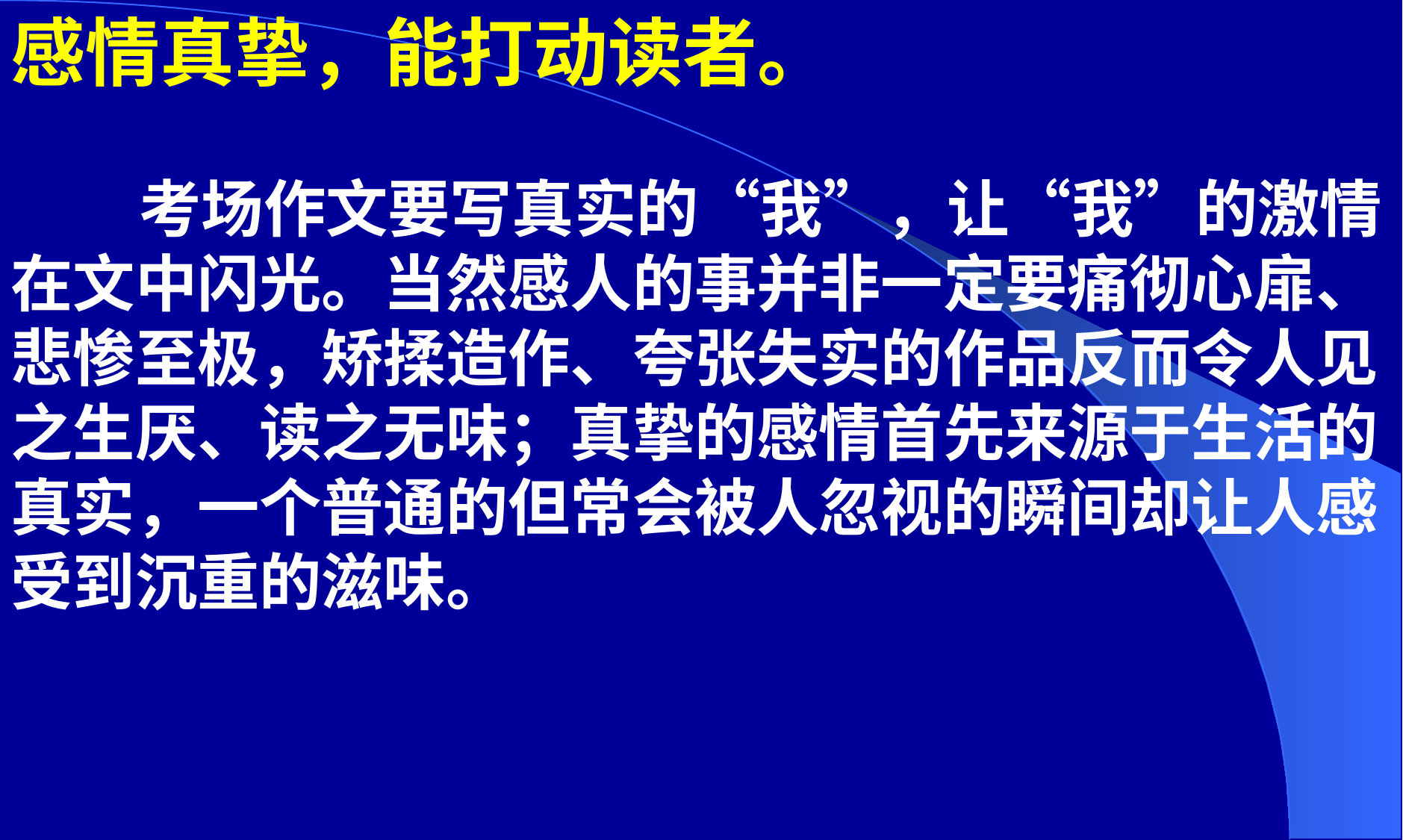

感情真挚，能打动读者。

        考场作文要写真实的“我”，让“我”的激情在文中闪光。当然感人的事并非一定要痛彻心扉、悲惨至极，矫揉造作、夸张失实的作品反而令人见之生厌、读之无味；真挚的感情首先来源于生活的真实，一个普通的但常会被人忽视的瞬间却让人感受到沉重的滋味。